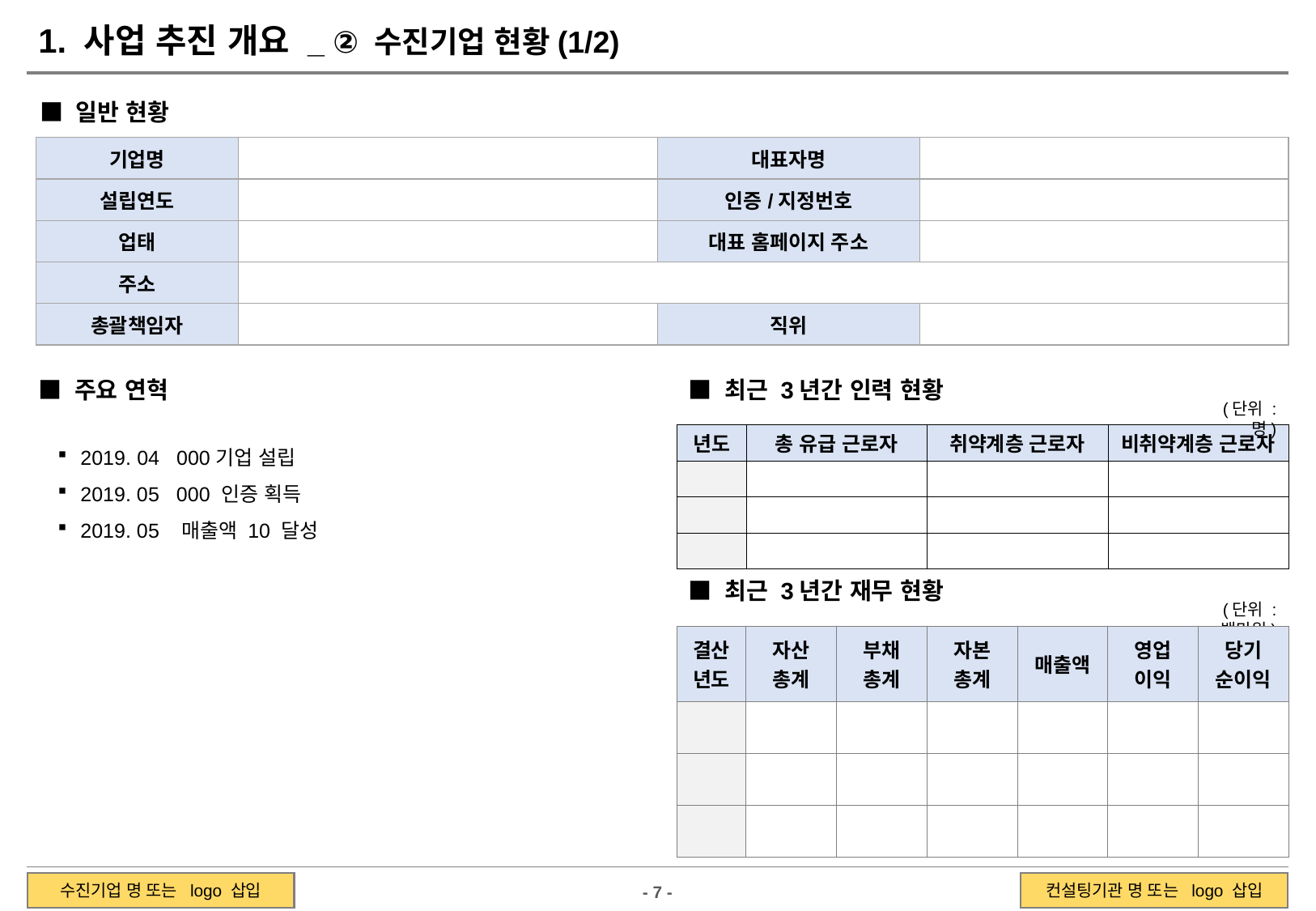

1. 사업 추진 개요 _ ② 수진기업 현황(1/2)
■ 일반 현황
| 기업명 |  | 대표자명 |  |
| --- | --- | --- | --- |
| 설립연도 |  | 인증/지정번호 |  |
| 업태 |  | 대표 홈페이지 주소 |  |
| 주소 |  |  |  |
| 총괄책임자 |  | 직위 |  |
■ 주요 연혁
■ 최근 3년간 인력 현황
(단위 : 명)
| 년도 | 총 유급 근로자 | 취약계층 근로자 | 비취약계층 근로자 |
| --- | --- | --- | --- |
|  |  |  |  |
|  |  |  |  |
|  |  |  |  |
2019. 04   000기업 설립
2019. 05   000 인증 획득
2019. 05   매출액 10 달성
■ 최근 3년간 재무 현황
(단위 : 백만원)
| 결산년도 | 자산 총계 | 부채 총계 | 자본 총계 | 매출액 | 영업 이익 | 당기 순이익 |
| --- | --- | --- | --- | --- | --- | --- |
|  |  |  |  |  |  |  |
|  |  |  |  |  |  |  |
|  |  |  |  |  |  |  |